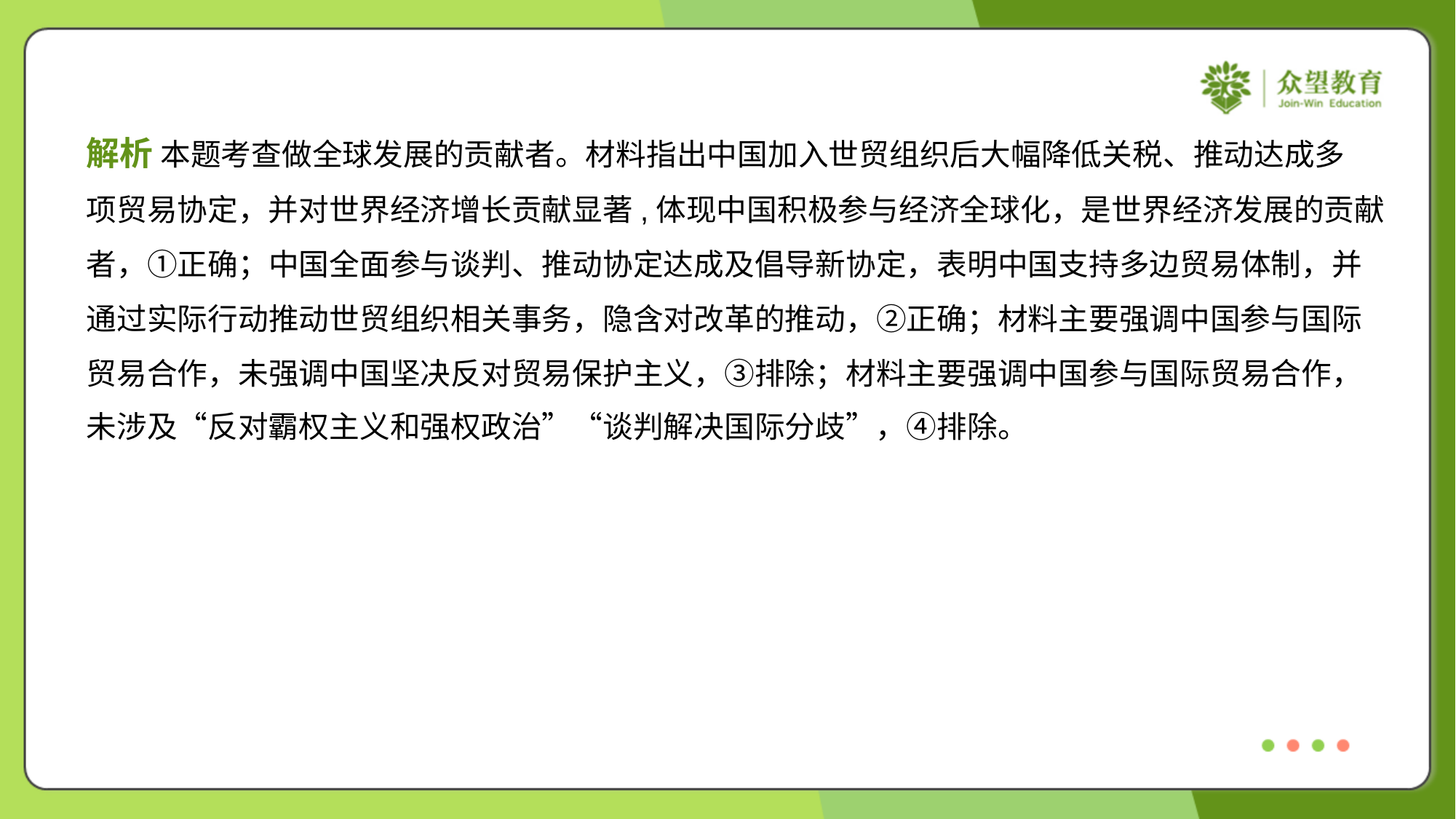

解析 本题考查做全球发展的贡献者。材料指出中国加入世贸组织后大幅降低关税、推动达成多
项贸易协定，并对世界经济增长贡献显著,体现中国积极参与经济全球化，是世界经济发展的贡献
者，①正确；中国全面参与谈判、推动协定达成及倡导新协定，表明中国支持多边贸易体制，并
通过实际行动推动世贸组织相关事务，隐含对改革的推动，②正确；材料主要强调中国参与国际
贸易合作，未强调中国坚决反对贸易保护主义，③排除；材料主要强调中国参与国际贸易合作，
未涉及“反对霸权主义和强权政治”“谈判解决国际分歧”，④排除。